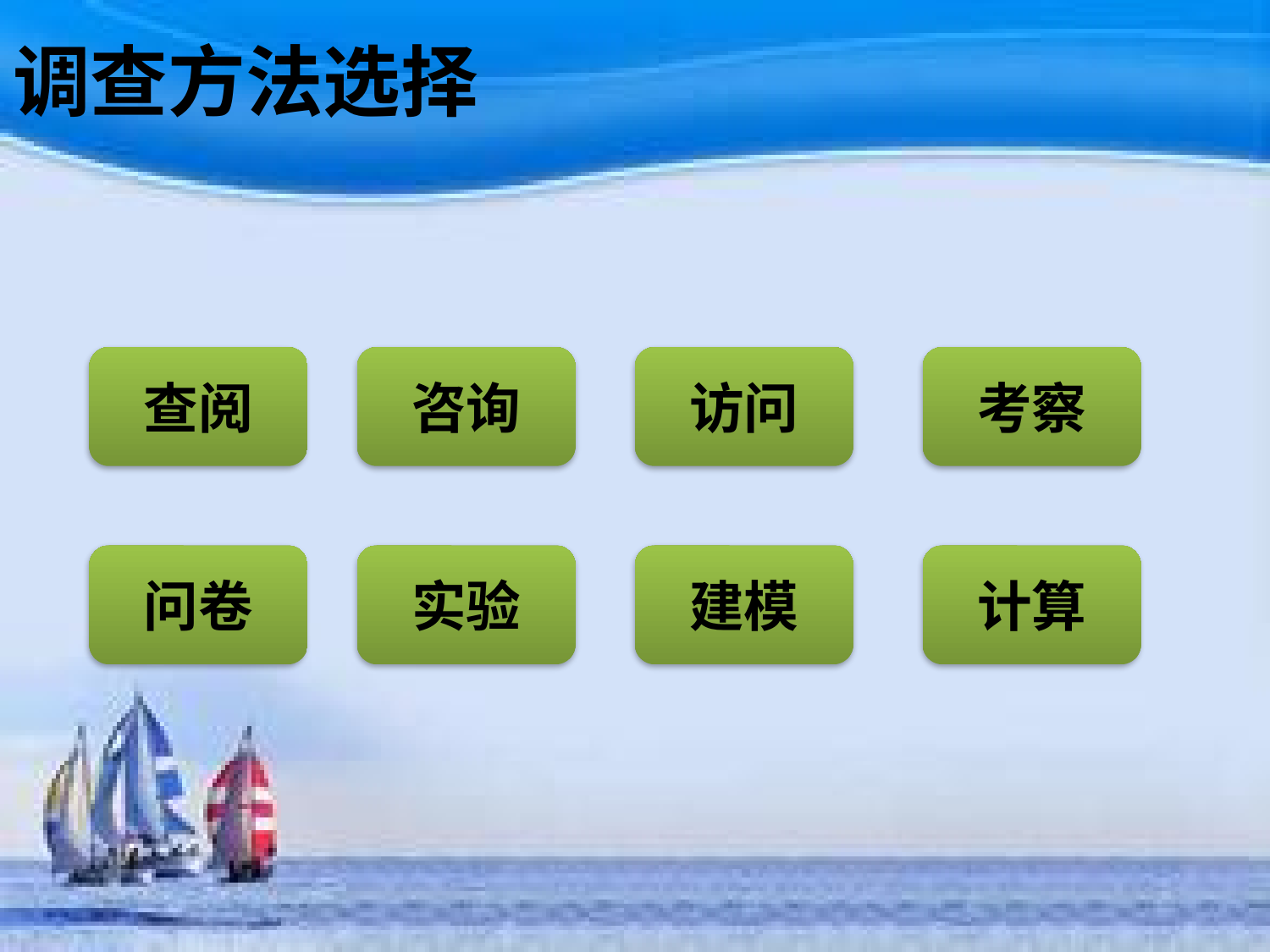

# 调查方法选择
查阅
咨询
访问
考察
问卷
实验
建模
计算